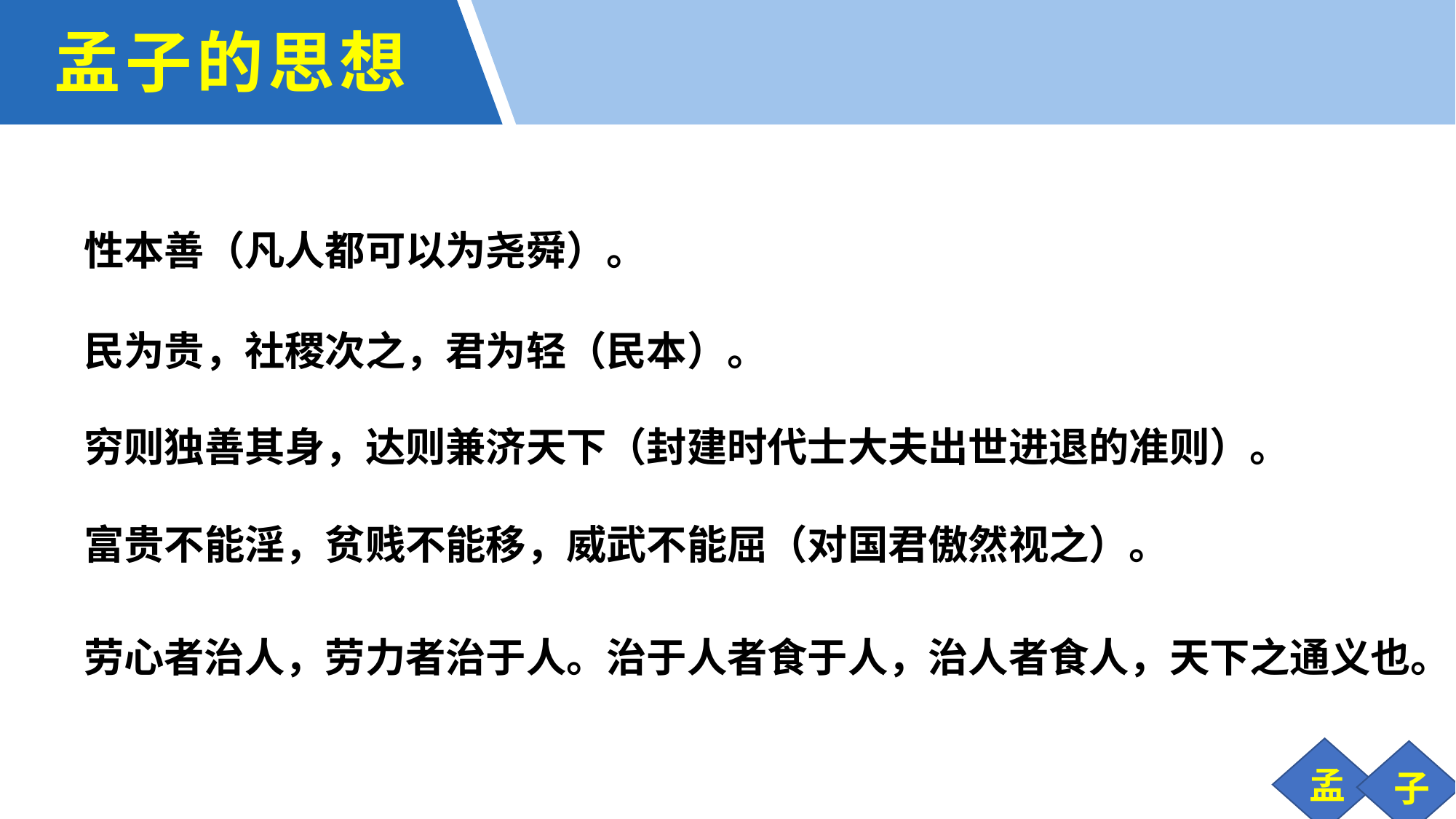

孟子的思想

性本善（凡人都可以为尧舜）。
民为贵，社稷次之，君为轻（民本）。
穷则独善其身，达则兼济天下（封建时代士大夫出世进退的准则）。
富贵不能淫，贫贱不能移，威武不能屈（对国君傲然视之）。
劳心者治人，劳力者治于人。治于人者食于人，治人者食人，天下之通义也。
孟
子